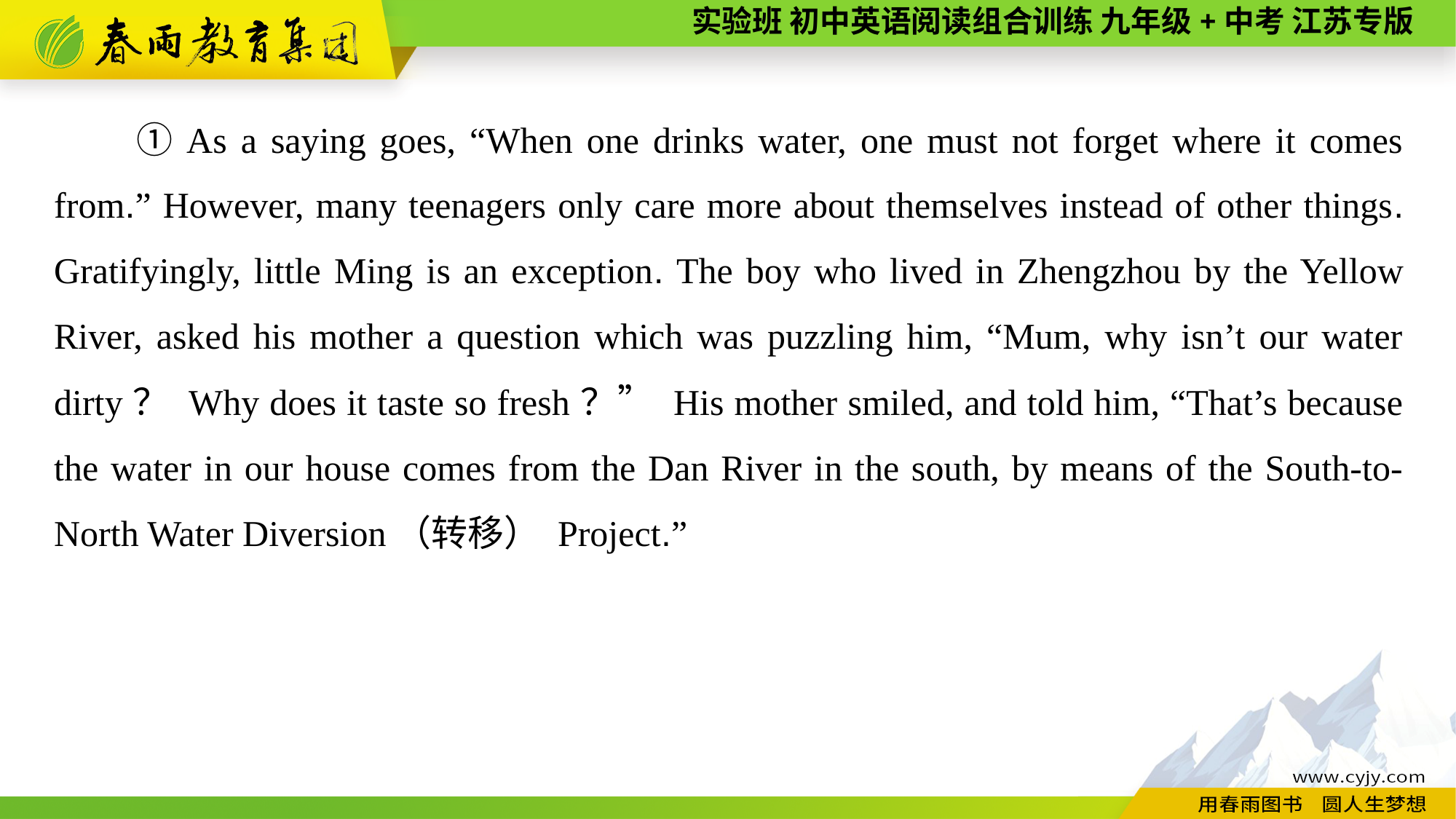

①As a saying goes, “When one drinks water, one must not forget where it comes from.” However, many teenagers only care more about themselves instead of other things. Gratifyingly, little Ming is an exception. The boy who lived in Zhengzhou by the Yellow River, asked his mother a question which was puzzling him, “Mum, why isn’t our water dirty？ Why does it taste so fresh？” His mother smiled, and told him, “That’s because the water in our house comes from the Dan River in the south, by means of the South-to-North Water Diversion（转移） Project.”